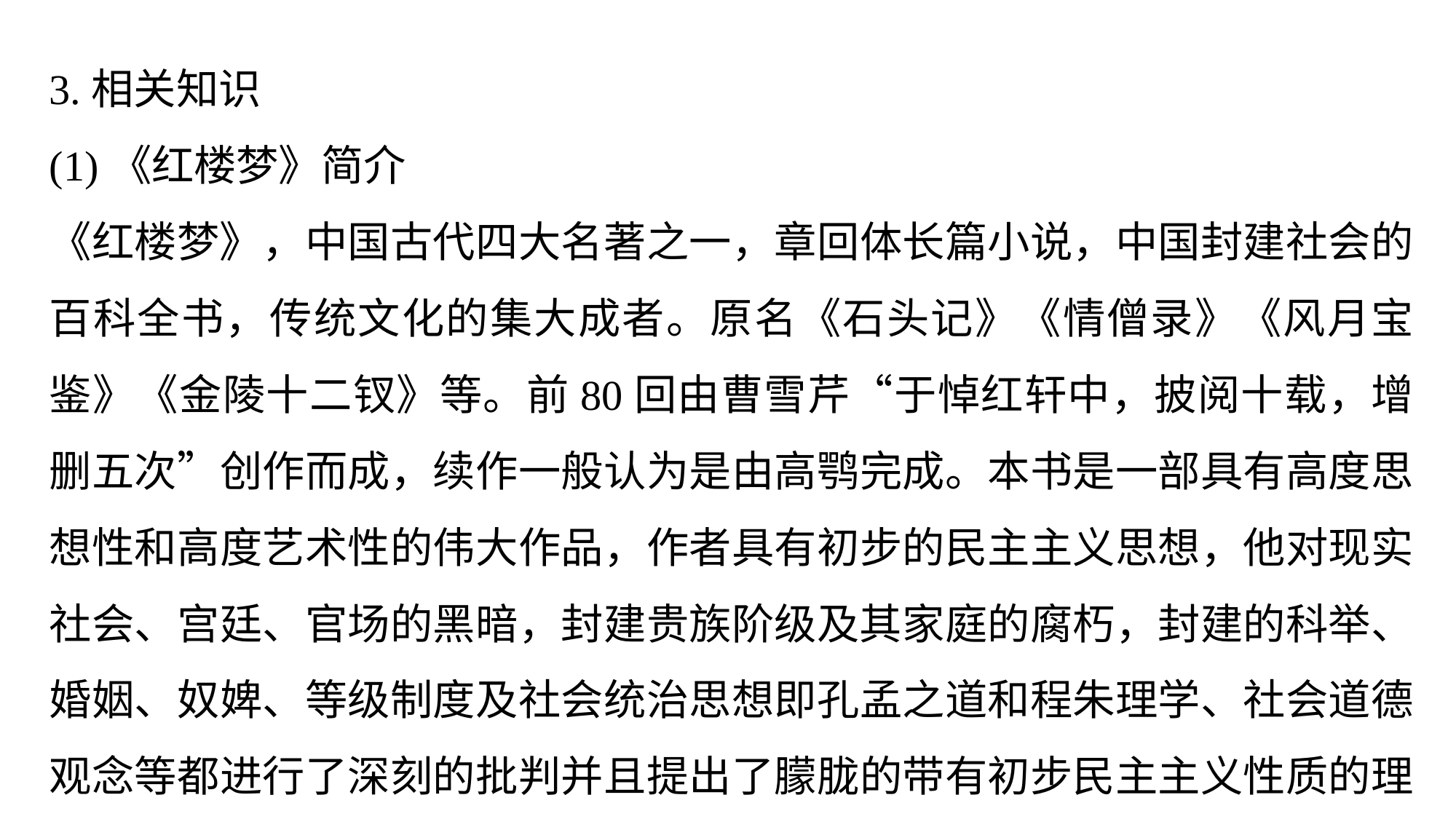

3.相关知识
(1)《红楼梦》简介
《红楼梦》，中国古代四大名著之一，章回体长篇小说，中国封建社会的百科全书，传统文化的集大成者。原名《石头记》《情僧录》《风月宝鉴》《金陵十二钗》等。前80回由曹雪芹“于悼红轩中，披阅十载，增删五次”创作而成，续作一般认为是由高鹗完成。本书是一部具有高度思想性和高度艺术性的伟大作品，作者具有初步的民主主义思想，他对现实社会、宫廷、官场的黑暗，封建贵族阶级及其家庭的腐朽，封建的科举、婚姻、奴婢、等级制度及社会统治思想即孔孟之道和程朱理学、社会道德观念等都进行了深刻的批判并且提出了朦胧的带有初步民主主义性质的理想和主张。